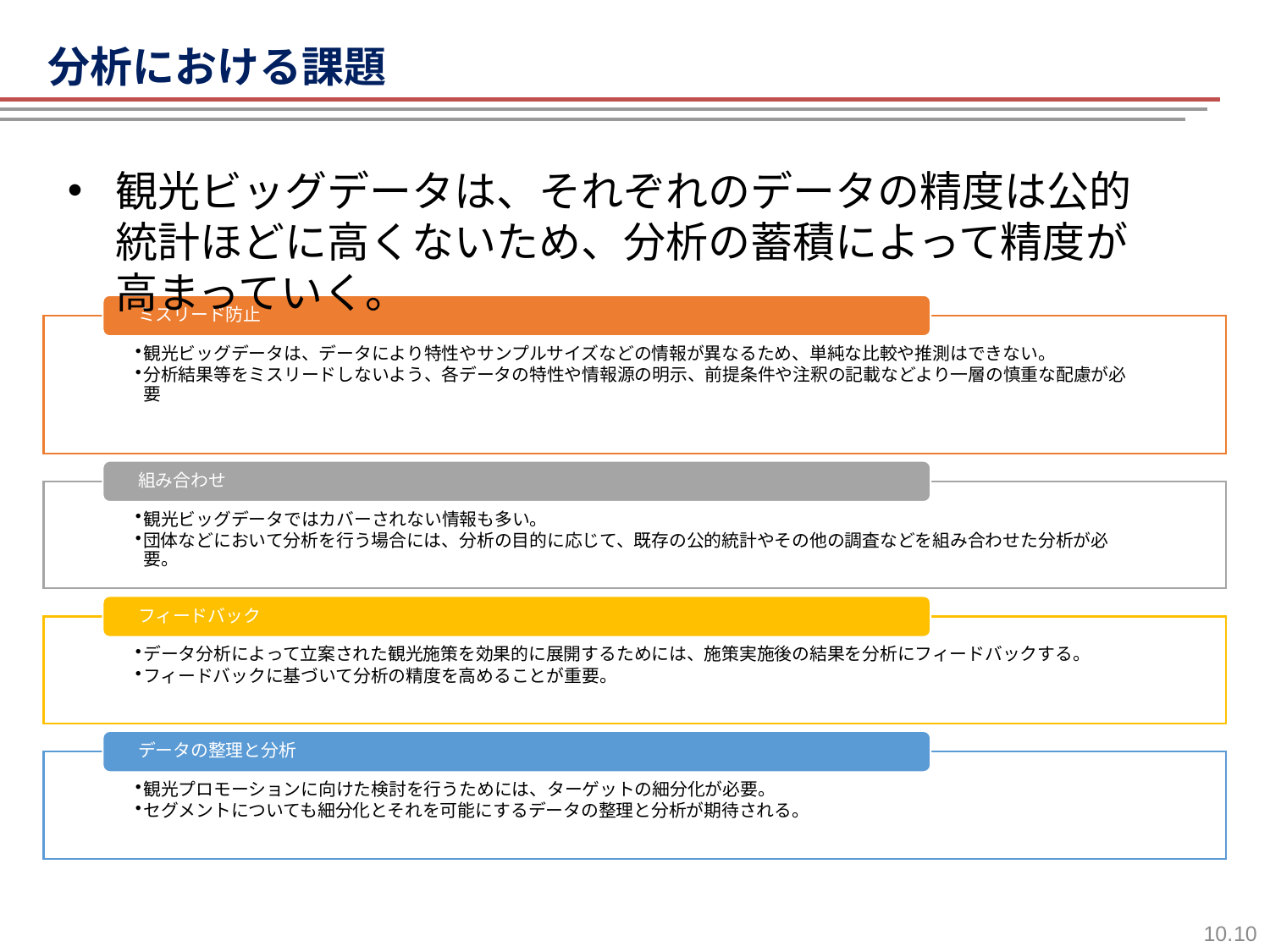

分析における課題
# 分析における課題

観光ビッグデータは、それぞれのデータの精度は公的統計ほどに高くないため、分析の蓄積によって精度が高まっていく。
観光ビッグデータは、データにより特性やサンプルサイズなどの情報が異なるため、単純な比較や推測はできない。
分析結果等をミスリードしないよう、各データの特性や情報源の明示、前提条件や注釈の記載などより一層の慎重な配慮が必要
ミスリード防止
観光ビッグデータではカバーされない情報も多い。
団体などにおいて分析を行う場合には、分析の目的に応じて、既存の公的統計やその他の調査などを組み合わせた分析が必要。
組み合わせ
データ分析によって立案された観光施策を効果的に展開するためには、施策実施後の結果を分析にフィードバックする。
フィードバックに基づいて分析の精度を高めることが重要。
フィードバック
観光プロモーションに向けた検討を行うためには、ターゲットの細分化が必要。
セグメントについても細分化とそれを可能にするデータの整理と分析が期待される。
データの整理と分析
10